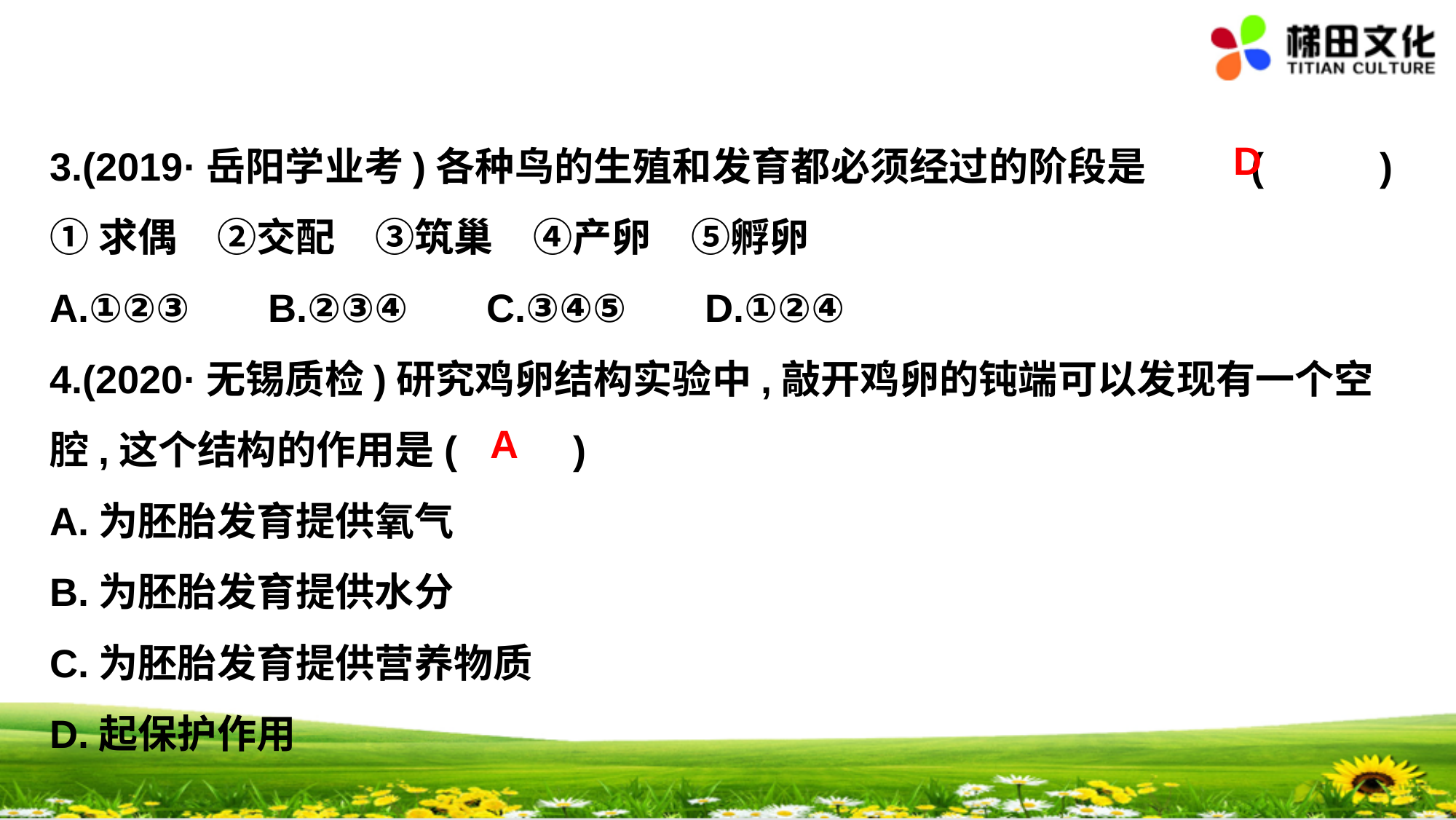

D
3.(2019·岳阳学业考)各种鸟的生殖和发育都必须经过的阶段是	(　  　)
①求偶　②交配　③筑巢　④产卵　⑤孵卵
A.①②③	B.②③④	C.③④⑤	D.①②④
4.(2020·无锡质检)研究鸡卵结构实验中,敲开鸡卵的钝端可以发现有一个空
腔,这个结构的作用是(　  　)
A.为胚胎发育提供氧气
B.为胚胎发育提供水分
C.为胚胎发育提供营养物质
D.起保护作用
A